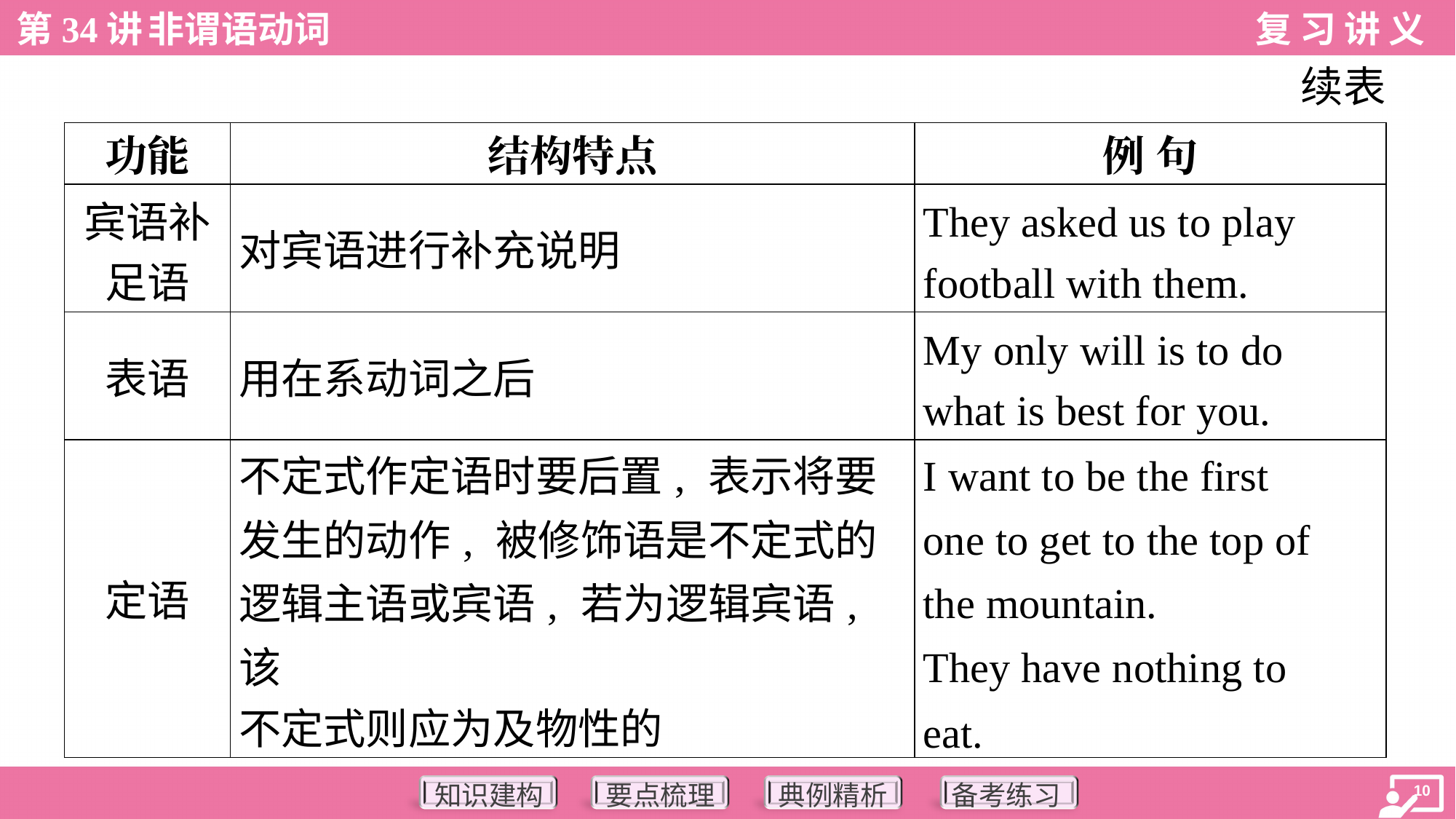

续表
| 功能 | 结构特点 | 例 句 |
| --- | --- | --- |
| 宾语补 足语 | 对宾语进行补充说明 | They asked us to play football with them. |
| 表语 | 用在系动词之后 | My only will is to do what is best for you. |
| 定语 | 不定式作定语时要后置, 表示将要 发生的动作, 被修饰语是不定式的 逻辑主语或宾语, 若为逻辑宾语, 该 不定式则应为及物性的 | I want to be the first one to get to the top of the mountain. They have nothing to eat. |